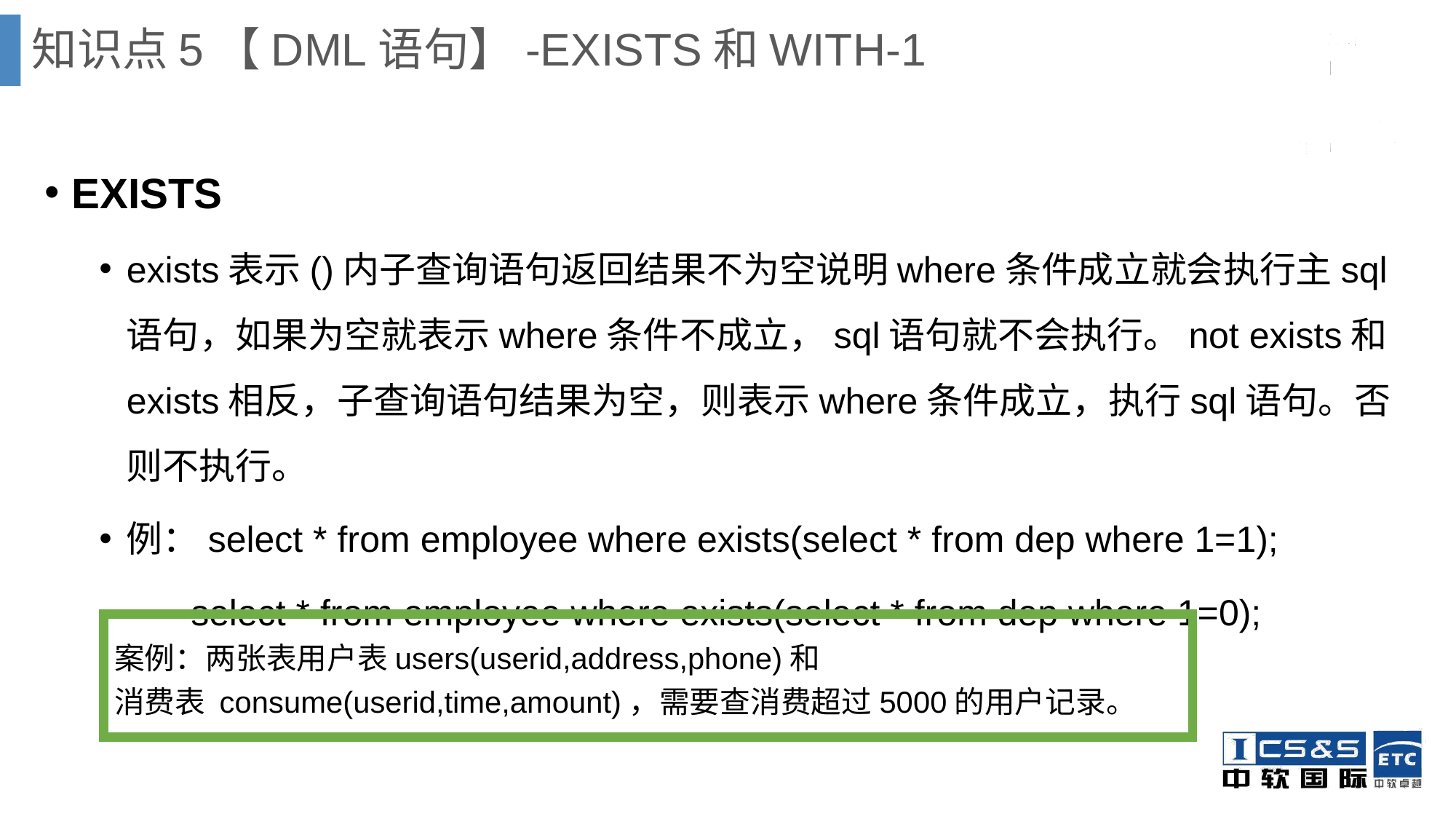

# 知识点5【DML语句】-EXISTS和WITH-1
EXISTS
exists表示()内子查询语句返回结果不为空说明where条件成立就会执行主sql语句，如果为空就表示where条件不成立，sql语句就不会执行。not exists和exists相反，子查询语句结果为空，则表示where条件成立，执行sql语句。否则不执行。
例：select * from employee where exists(select * from dep where 1=1);
         select * from employee where exists(select * from dep where 1=0);

案例：两张表用户表users(userid,address,phone)和
消费表 consume(userid,time,amount)，需要查消费超过5000的用户记录。